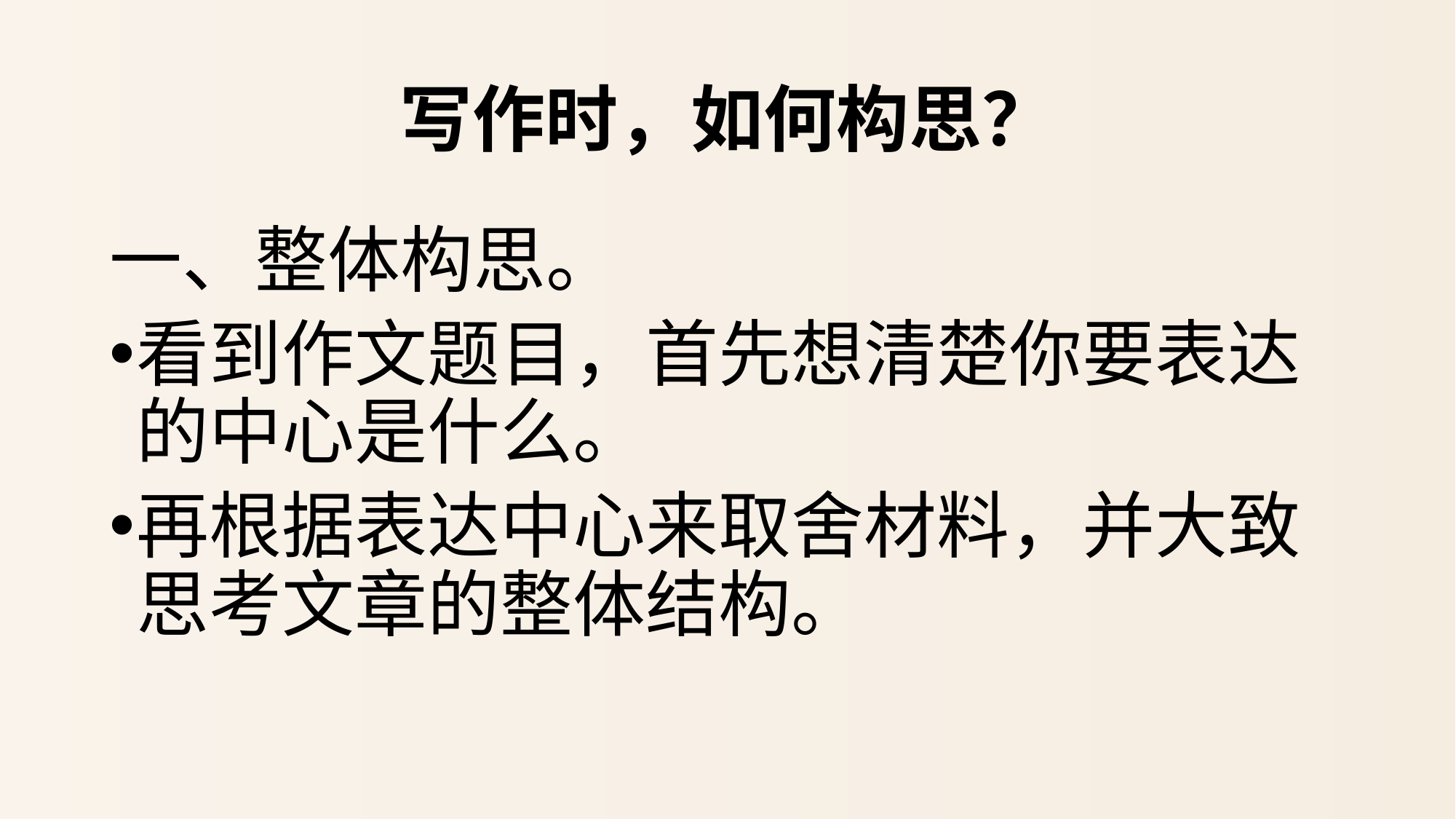

# 写作时，如何构思？
一、整体构思。
看到作文题目，首先想清楚你要表达的中心是什么。
再根据表达中心来取舍材料，并大致思考文章的整体结构。